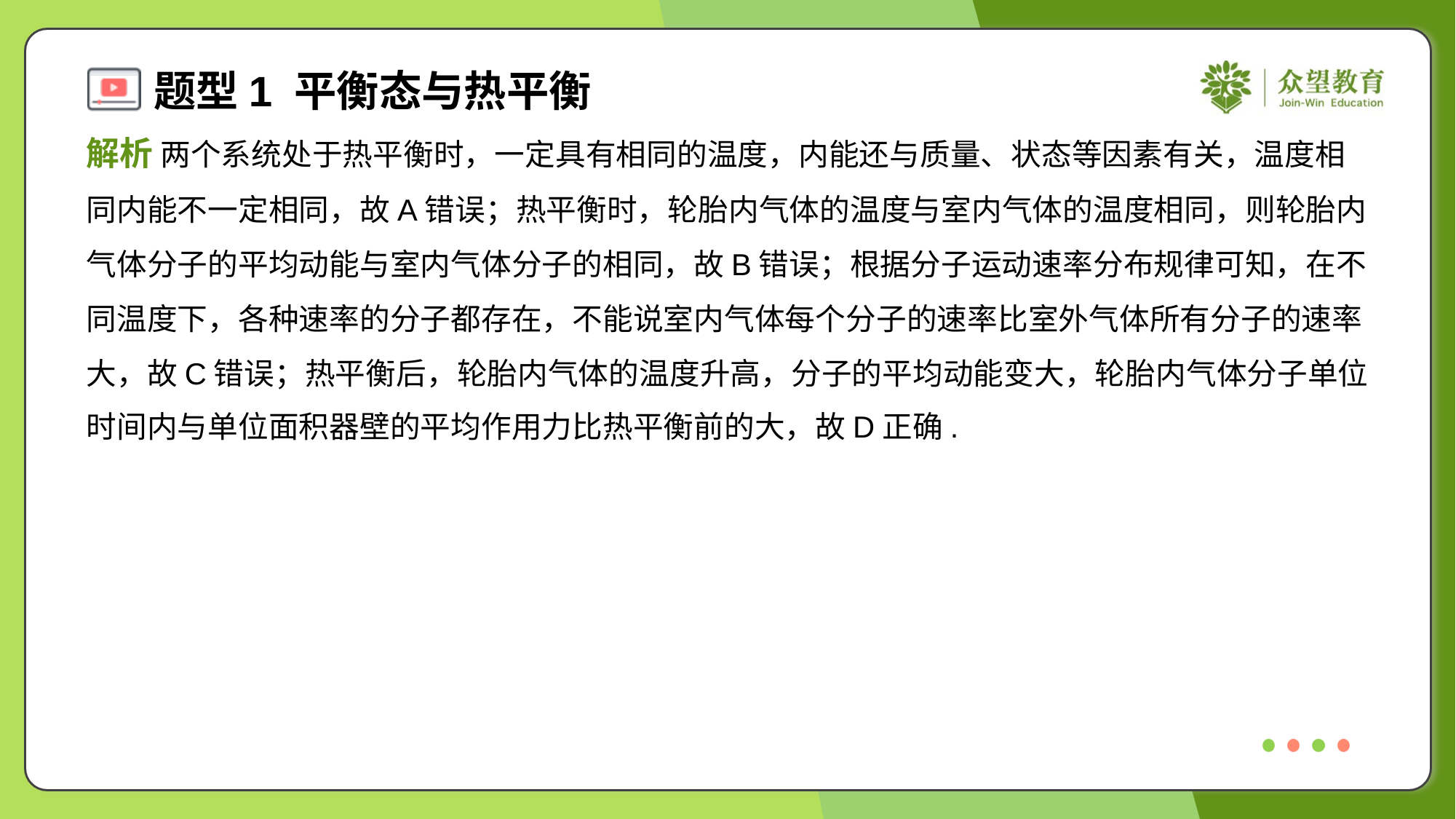

解析 两个系统处于热平衡时，一定具有相同的温度，内能还与质量、状态等因素有关，温度相
同内能不一定相同，故A错误；热平衡时，轮胎内气体的温度与室内气体的温度相同，则轮胎内
气体分子的平均动能与室内气体分子的相同，故B错误；根据分子运动速率分布规律可知，在不
同温度下，各种速率的分子都存在，不能说室内气体每个分子的速率比室外气体所有分子的速率
大，故C错误；热平衡后，轮胎内气体的温度升高，分子的平均动能变大，轮胎内气体分子单位
时间内与单位面积器壁的平均作用力比热平衡前的大，故D正确.